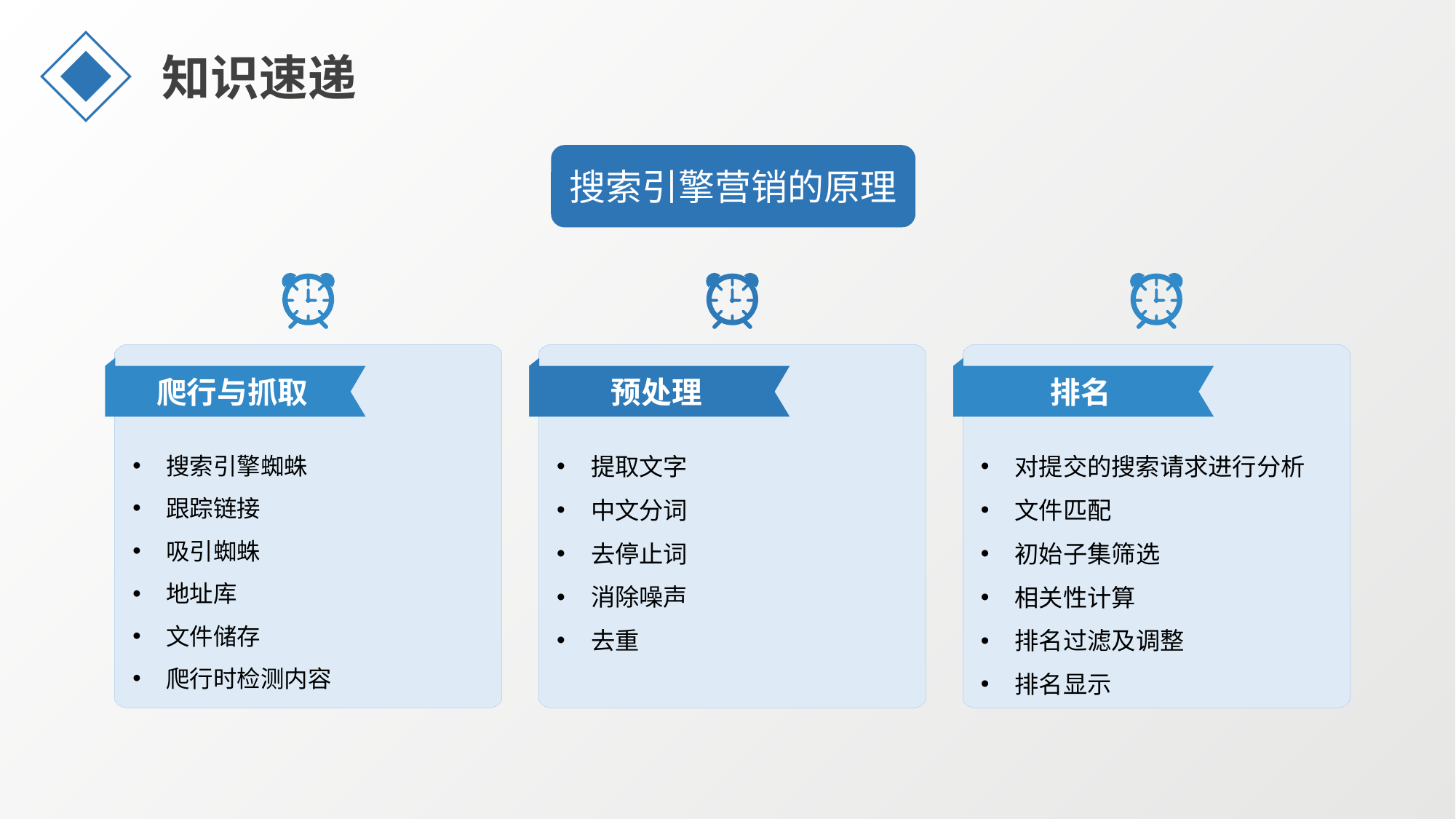

知识速递

搜索引擎营销的原理

爬行与抓取
预处理
排名
搜索引擎蜘蛛
跟踪链接
吸引蜘蛛
地址库
文件储存
爬行时检测内容

对提交的搜索请求进行分析
文件匹配
初始子集筛选
相关性计算
排名过滤及调整
排名显示
提取文字
中文分词
去停止词
消除噪声
去重